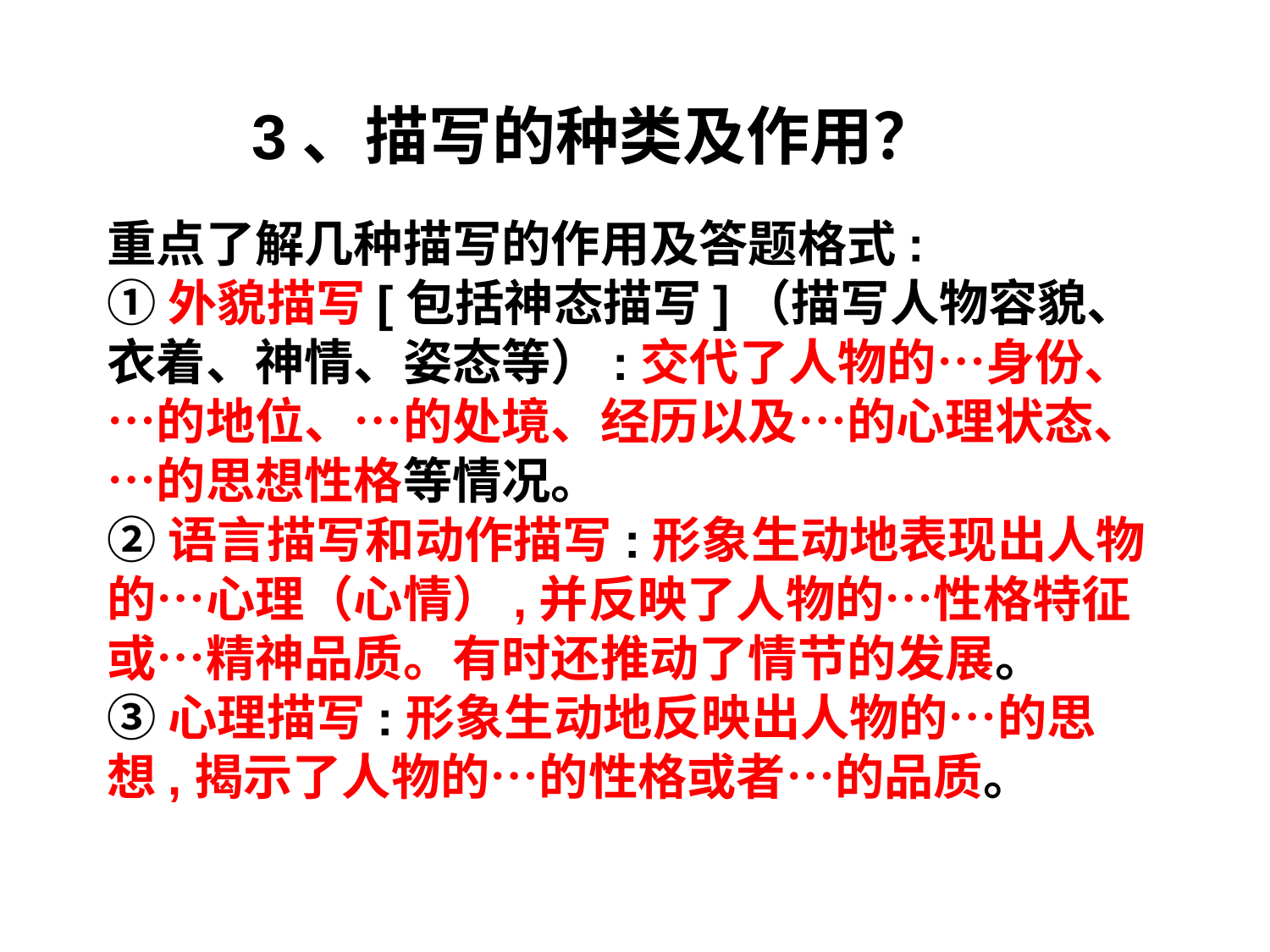

3、描写的种类及作用？
重点了解几种描写的作用及答题格式:
①外貌描写[包括神态描写]（描写人物容貌、衣着、神情、姿态等）:交代了人物的…身份、…的地位、…的处境、经历以及…的心理状态、…的思想性格等情况。
②语言描写和动作描写:形象生动地表现出人物的…心理（心情）,并反映了人物的…性格特征或…精神品质。有时还推动了情节的发展。
③心理描写:形象生动地反映出人物的…的思想,揭示了人物的…的性格或者…的品质。